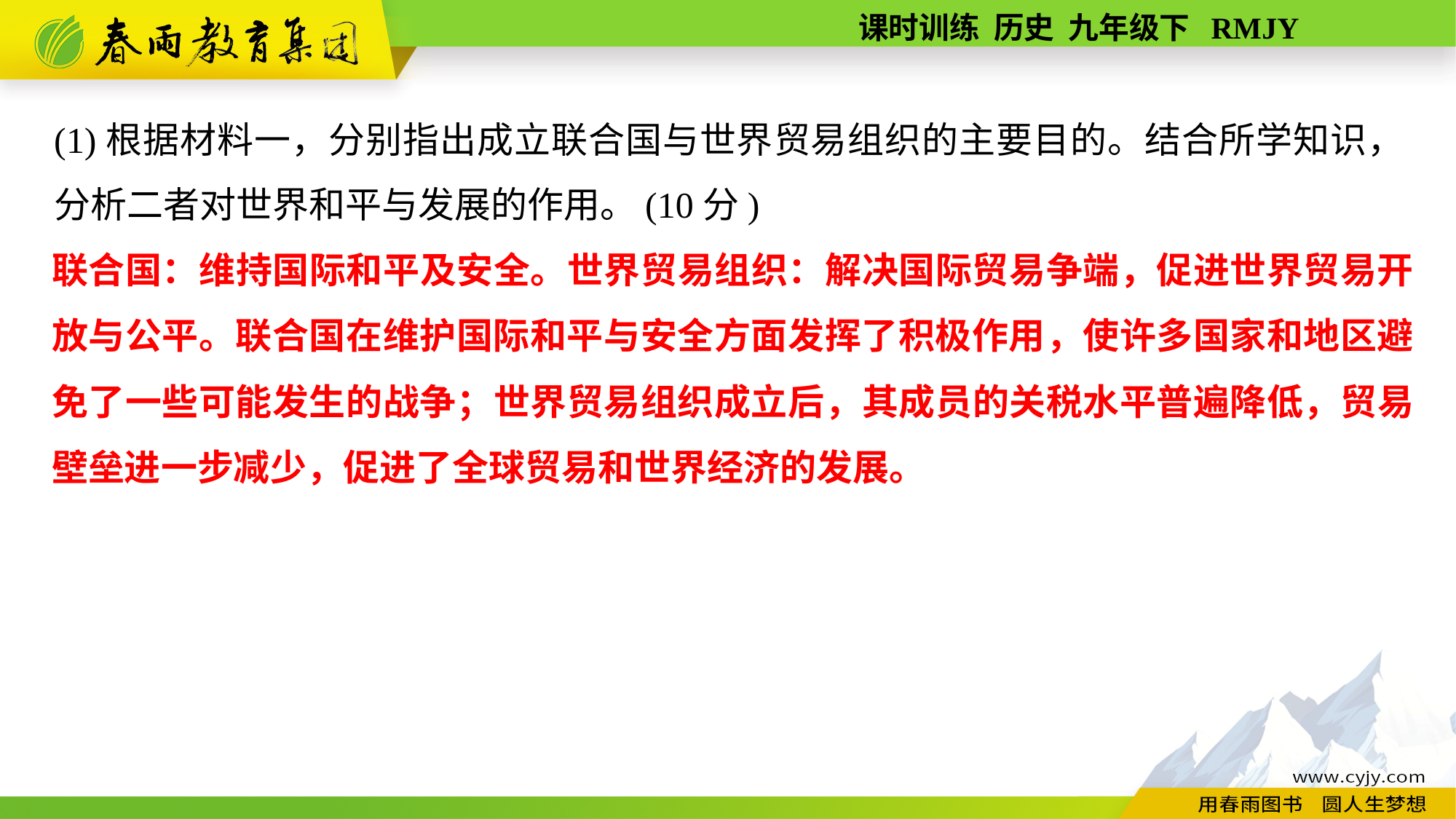

(1)根据材料一，分别指出成立联合国与世界贸易组织的主要目的。结合所学知识，分析二者对世界和平与发展的作用。(10分)
联合国：维持国际和平及安全。世界贸易组织：解决国际贸易争端，促进世界贸易开放与公平。联合国在维护国际和平与安全方面发挥了积极作用，使许多国家和地区避免了一些可能发生的战争；世界贸易组织成立后，其成员的关税水平普遍降低，贸易壁垒进一步减少，促进了全球贸易和世界经济的发展。